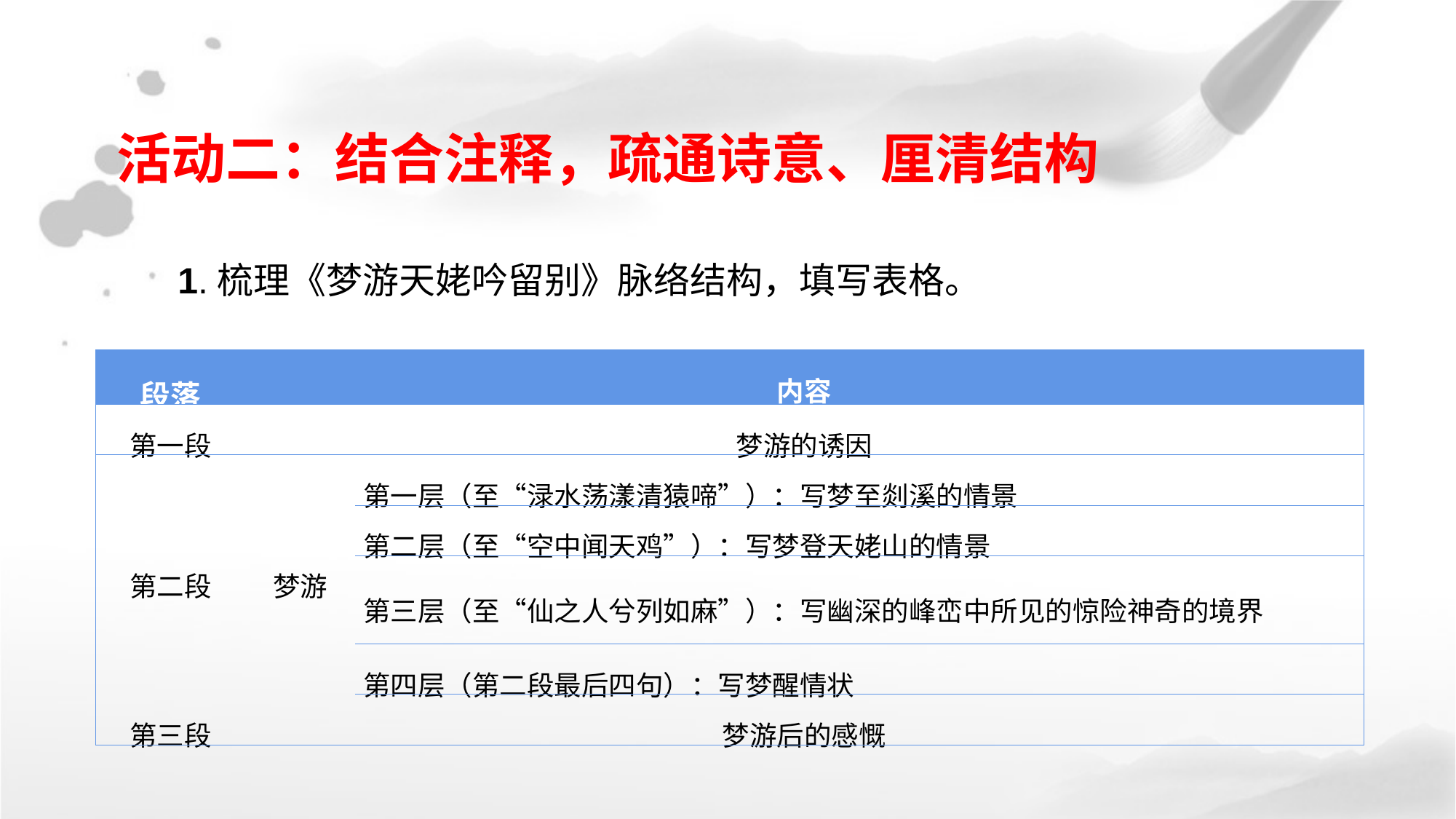

活动二：结合注释，疏通诗意、厘清结构
1.梳理《梦游天姥吟留别》脉络结构，填写表格。
| 段落 | 内容 |  |
| --- | --- | --- |
| 第一段 | 梦游的诱因 |  |
| 第二段 | 梦游 | 第一层（至“渌水荡漾清猿啼”）：写梦至剡溪的情景 |
|  |  | 第二层（至“空中闻天鸡”）：写梦登天姥山的情景 |
|  |  | 第三层（至“仙之人兮列如麻”）：写幽深的峰峦中所见的惊险神奇的境界 |
|  |  | 第四层（第二段最后四句）：写梦醒情状 |
| 第三段 | 梦游后的感慨 |  |